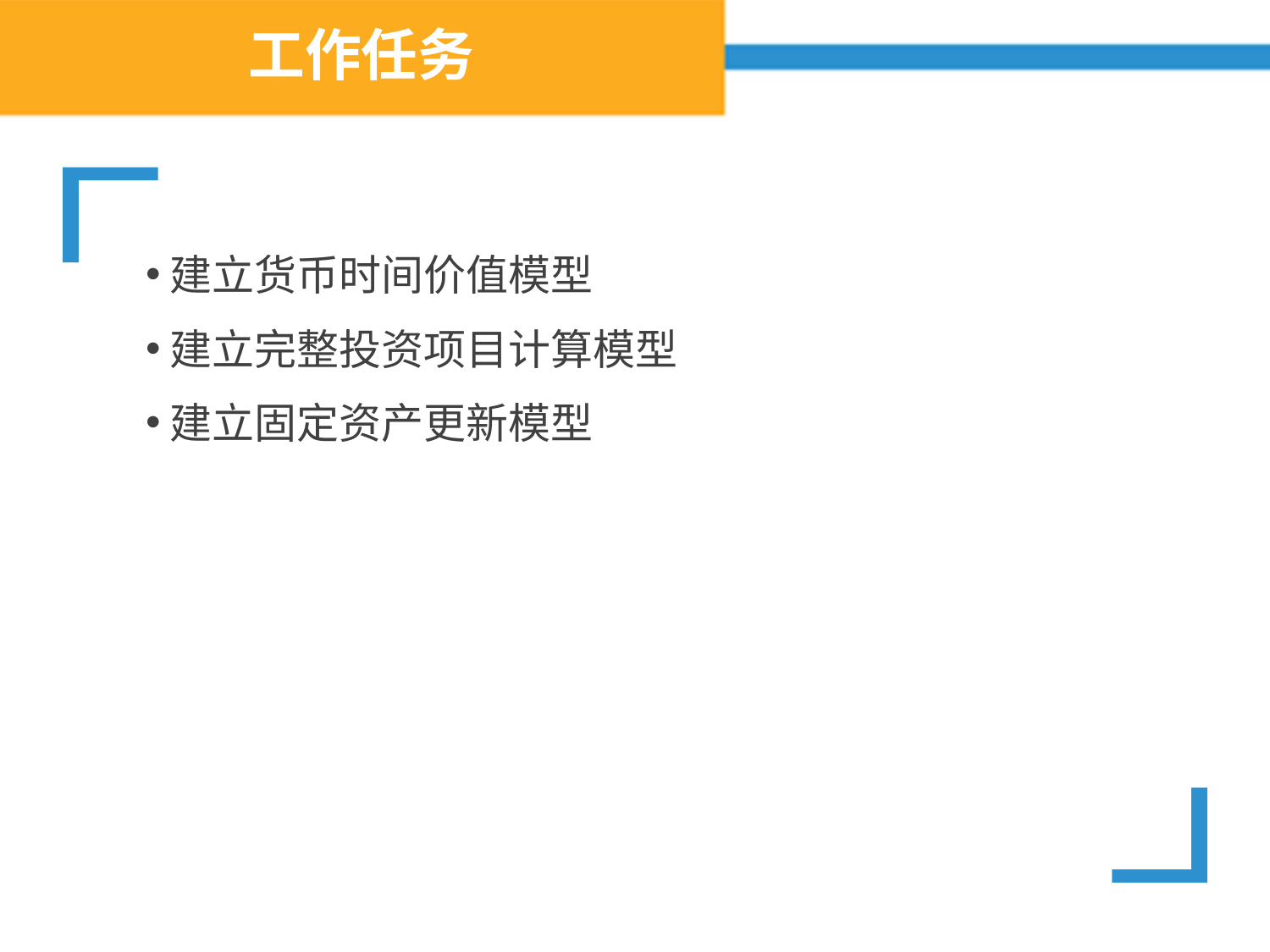

# 工作任务

建立货币时间价值模型
建立完整投资项目计算模型
建立固定资产更新模型